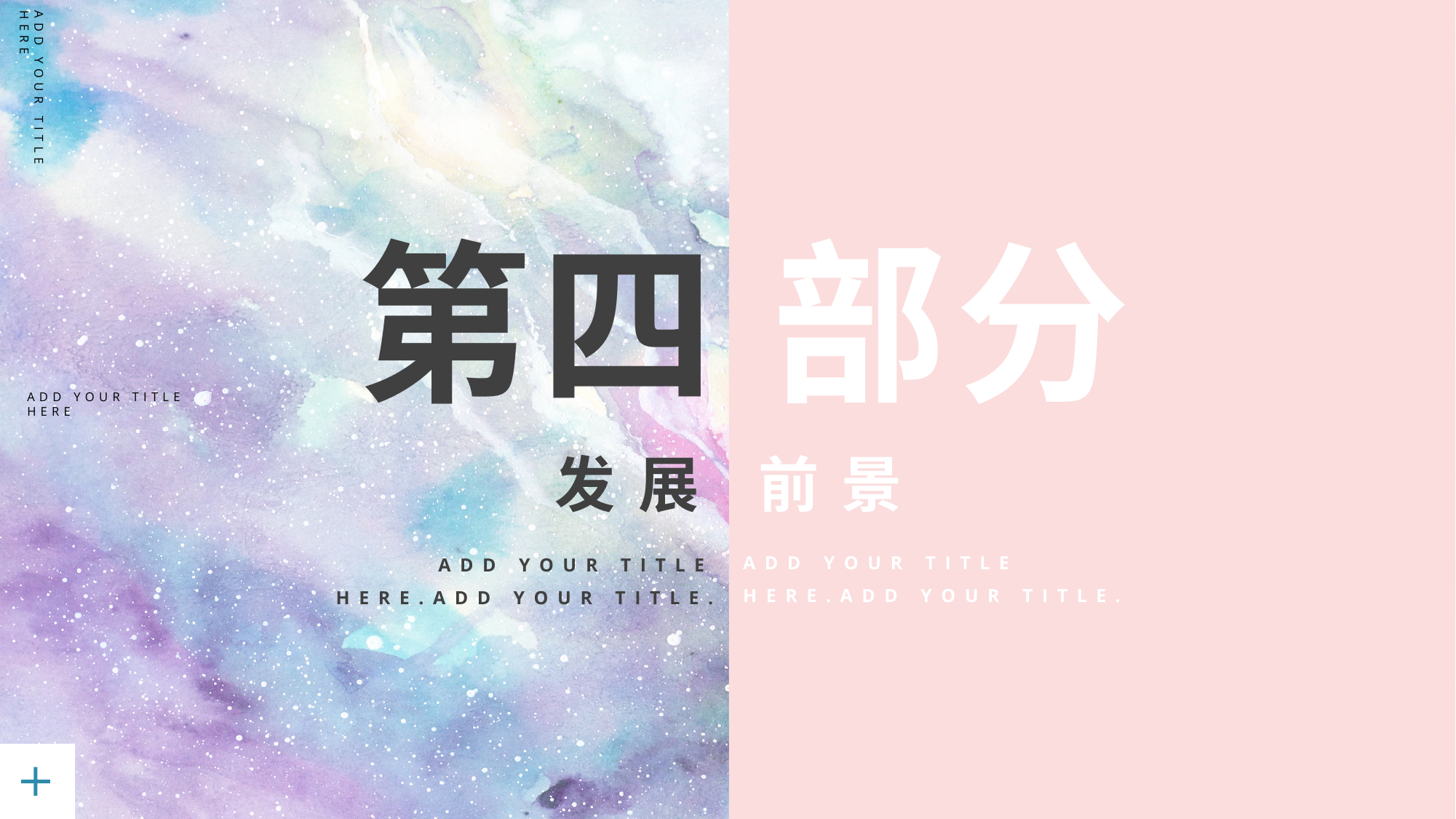

ADD YOUR TITLE HERE

第四 部分
发展 前景
ADD YOUR TITLE HERE.ADD YOUR TITLE.
ADD YOUR TITLE HERE.ADD YOUR TITLE.
ADD YOUR TITLE HERE